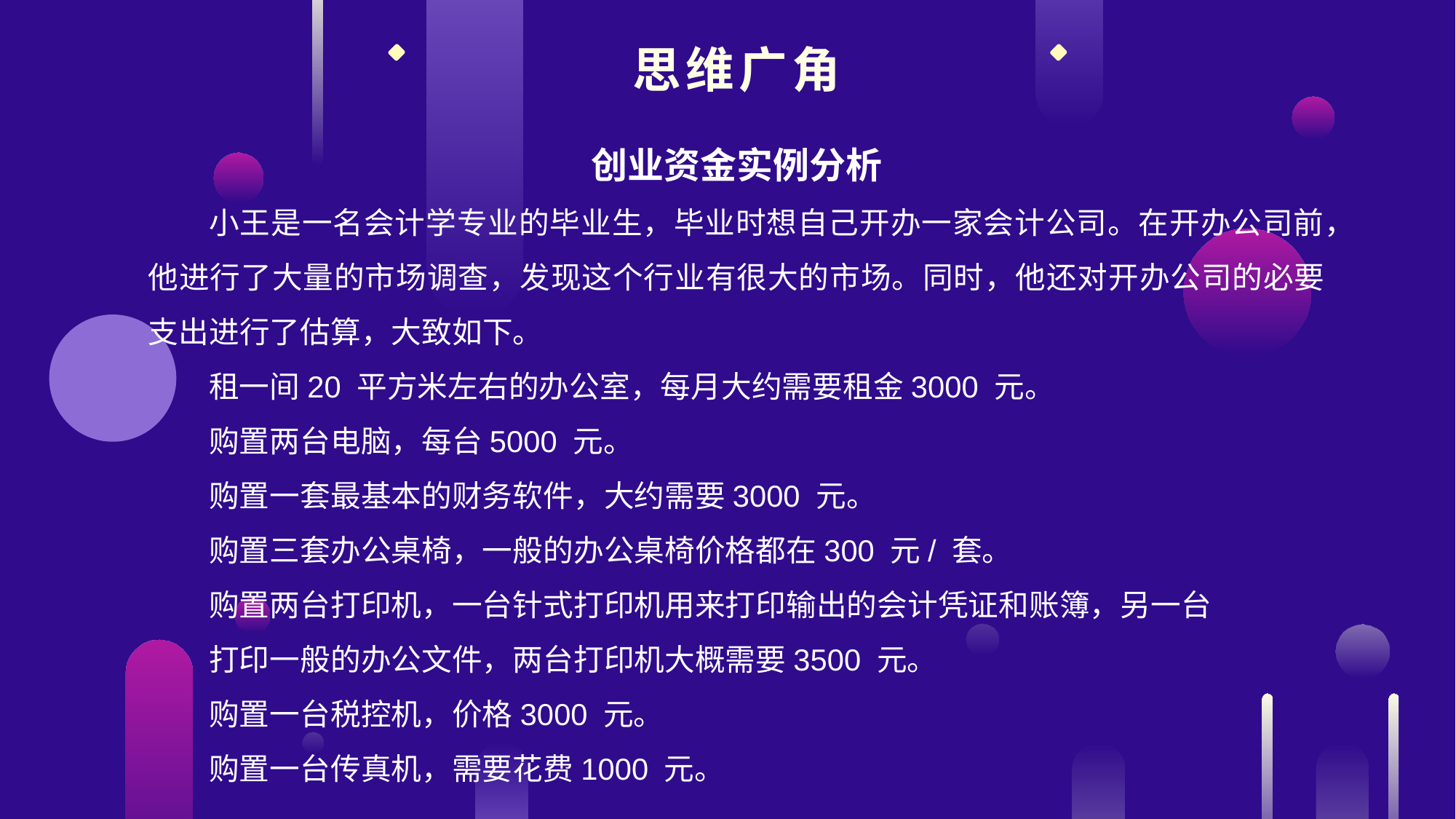

思维广角

创业资金实例分析
小王是一名会计学专业的毕业生，毕业时想自己开办一家会计公司。在开办公司前，他进行了大量的市场调查，发现这个行业有很大的市场。同时，他还对开办公司的必要支出进行了估算，大致如下。
租一间20 平方米左右的办公室，每月大约需要租金3000 元。
购置两台电脑，每台5000 元。
购置一套最基本的财务软件，大约需要3000 元。
购置三套办公桌椅，一般的办公桌椅价格都在300 元/ 套。
购置两台打印机，一台针式打印机用来打印输出的会计凭证和账簿，另一台
打印一般的办公文件，两台打印机大概需要3500 元。
购置一台税控机，价格3000 元。
购置一台传真机，需要花费1000 元。